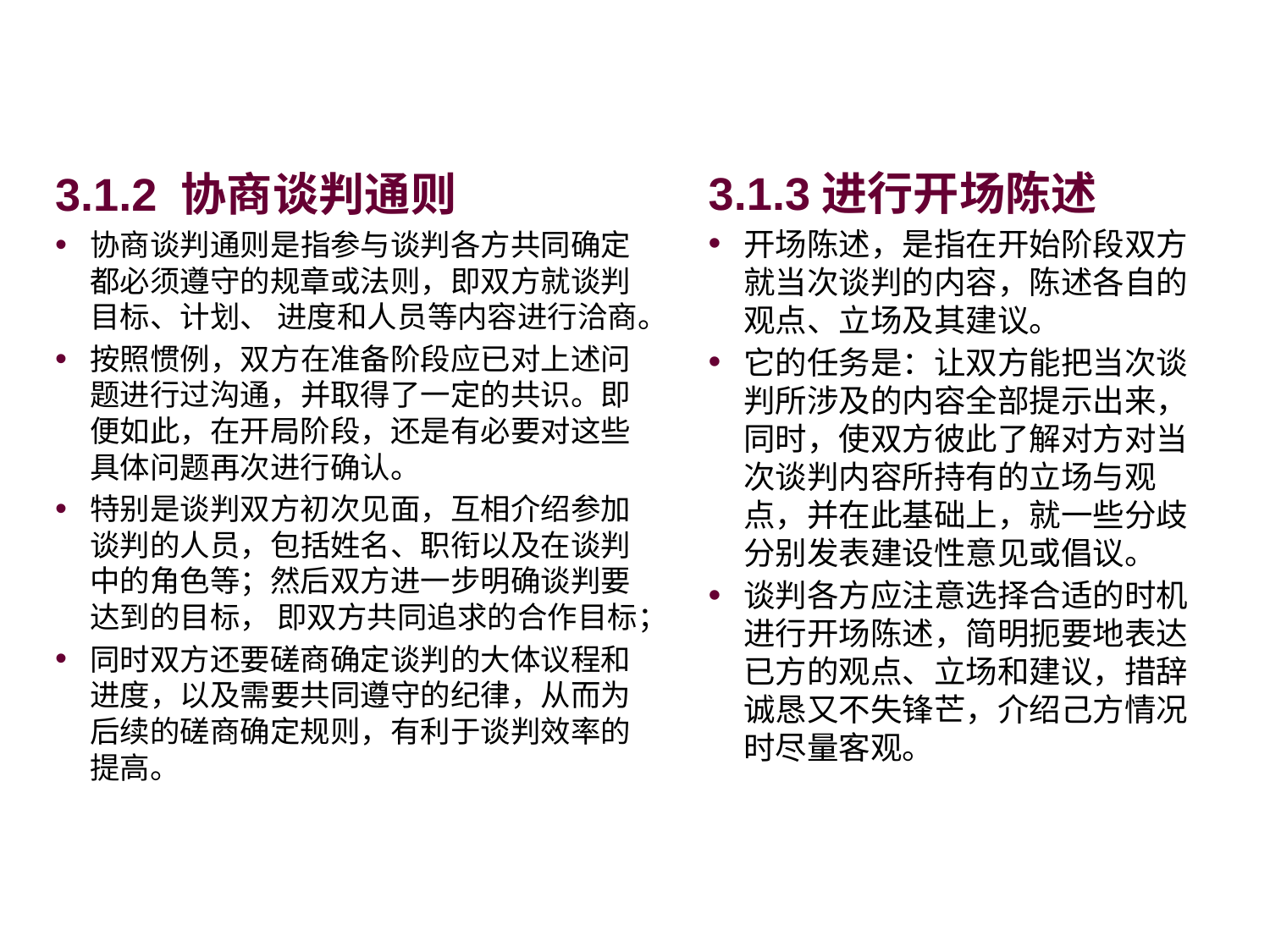

#
3.1.2 协商谈判通则
协商谈判通则是指参与谈判各方共同确定都必须遵守的规章或法则，即双方就谈判目标、计划、 进度和人员等内容进行洽商。
按照惯例，双方在准备阶段应已对上述问题进行过沟通，并取得了一定的共识。即便如此，在开局阶段，还是有必要对这些具体问题再次进行确认。
特别是谈判双方初次见面，互相介绍参加谈判的人员，包括姓名、职衔以及在谈判中的角色等；然后双方进一步明确谈判要达到的目标， 即双方共同追求的合作目标；
同时双方还要磋商确定谈判的大体议程和进度，以及需要共同遵守的纪律，从而为后续的磋商确定规则，有利于谈判效率的提高。
3.1.3进行开场陈述
开场陈述，是指在开始阶段双方就当次谈判的内容，陈述各自的观点、立场及其建议。
它的任务是：让双方能把当次谈判所涉及的内容全部提示出来，同时，使双方彼此了解对方对当次谈判内容所持有的立场与观点，并在此基础上，就一些分歧分别发表建设性意见或倡议。
谈判各方应注意选择合适的时机进行开场陈述，简明扼要地表达已方的观点、立场和建议，措辞诚恳又不失锋芒，介绍己方情况时尽量客观。